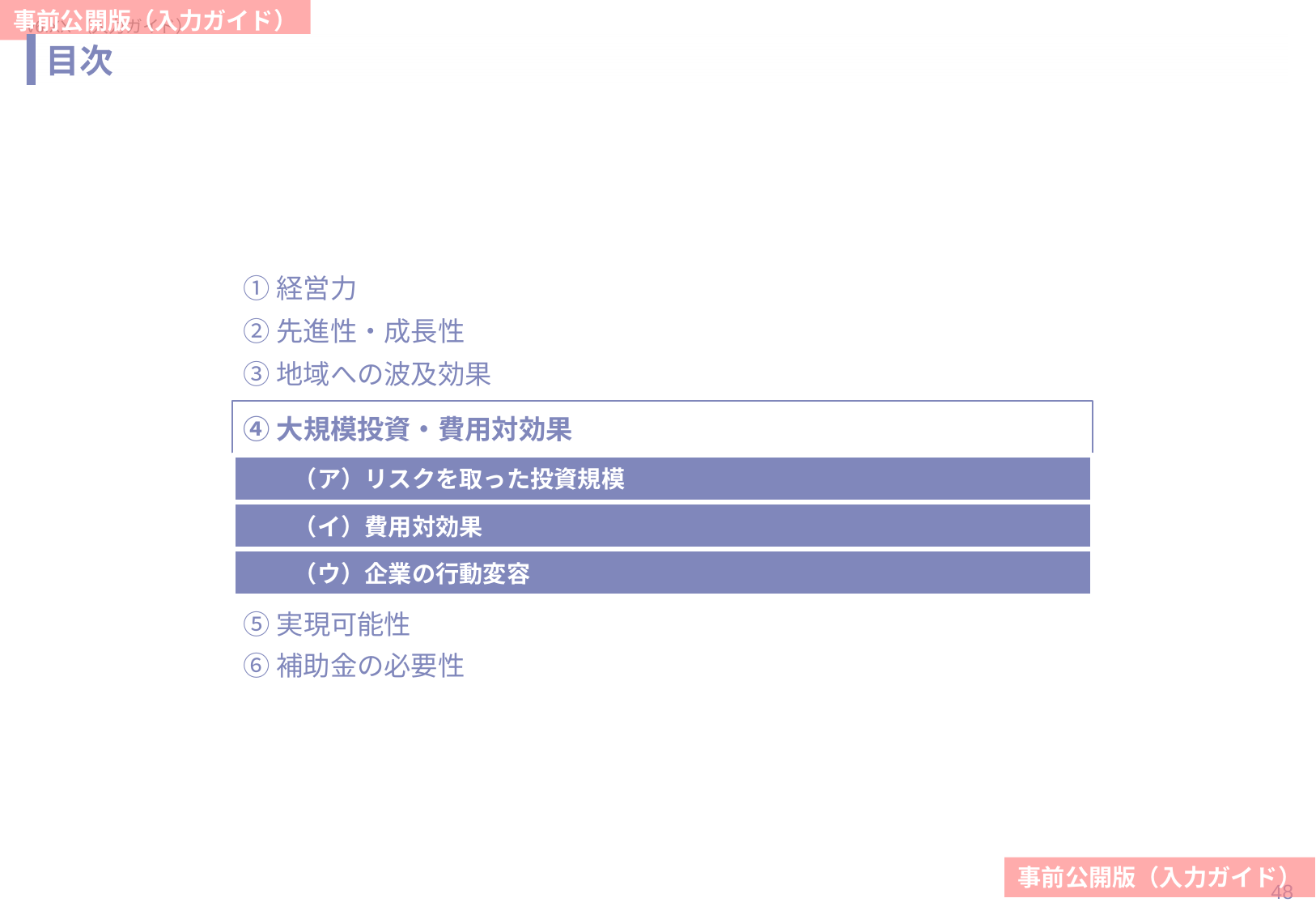

# 目次
①経営力
②先進性・成長性
③地域への波及効果
④大規模投資・費用対効果
（ア）リスクを取った投資規模
（イ）費用対効果
（ウ）企業の行動変容
⑤実現可能性
⑥補助金の必要性